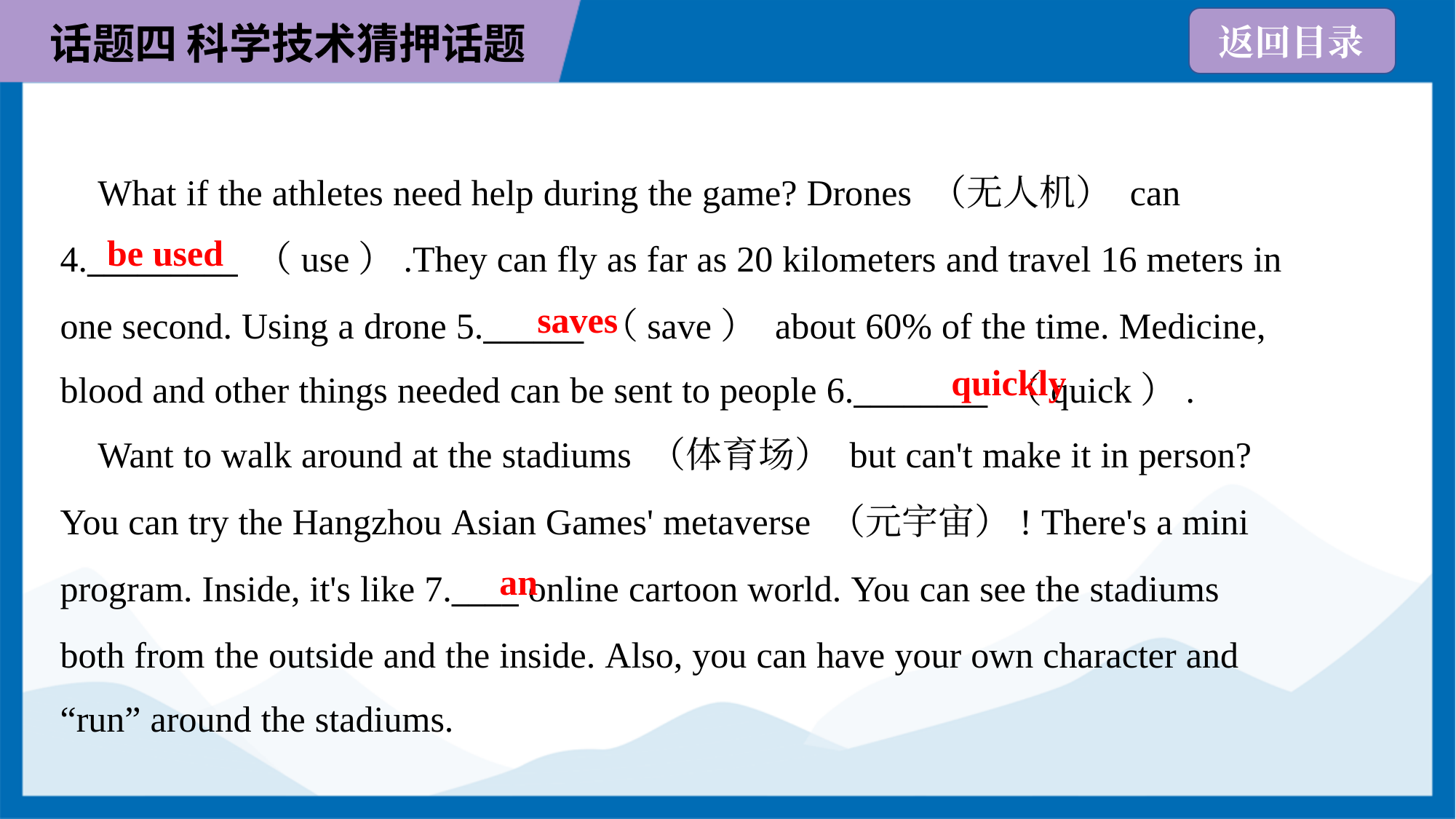

What if the athletes need help during the game? Drones （无人机） can
4._________ （use）.They can fly as far as 20 kilometers and travel 16 meters in
one second. Using a drone 5.______ （save） about 60% of the time. Medicine,
blood and other things needed can be sent to people 6.________ （quick）.
be used
saves
quickly
    Want to walk around at the stadiums （体育场） but can't make it in person?
You can try the Hangzhou Asian Games' metaverse （元宇宙）! There's a mini
program. Inside, it's like 7.____ online cartoon world. You can see the stadiums
both from the outside and the inside. Also, you can have your own character and
“run” around the stadiums.
an